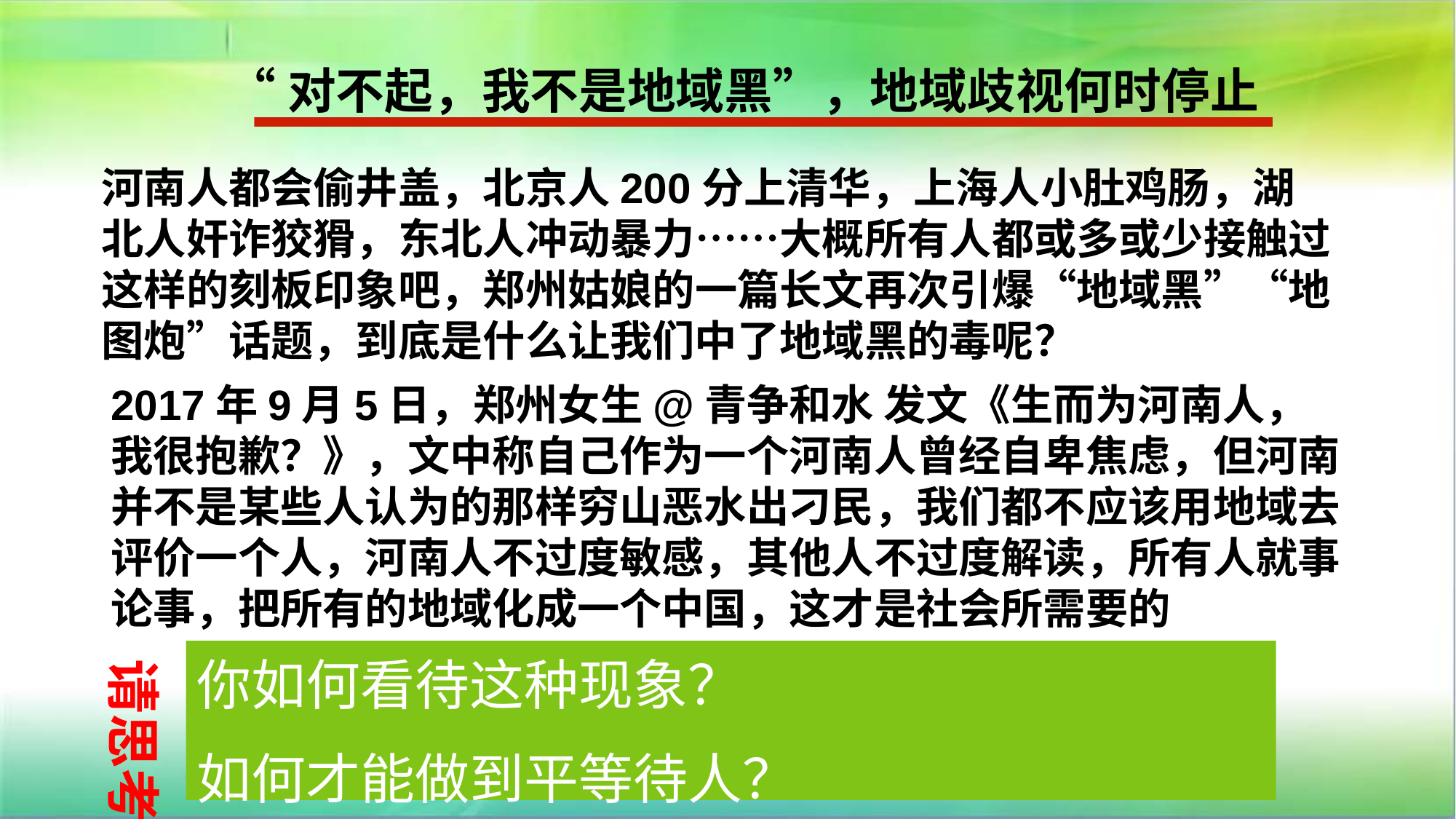

“对不起，我不是地域黑”，地域歧视何时停止

河南人都会偷井盖，北京人200分上清华，上海人小肚鸡肠，湖北人奸诈狡猾，东北人冲动暴力……大概所有人都或多或少接触过这样的刻板印象吧，郑州姑娘的一篇长文再次引爆“地域黑”“地图炮”话题，到底是什么让我们中了地域黑的毒呢？
2017年9月5日，郑州女生@青争和水 发文《生而为河南人，我很抱歉？》，文中称自己作为一个河南人曾经自卑焦虑，但河南并不是某些人认为的那样穷山恶水出刁民，我们都不应该用地域去评价一个人，河南人不过度敏感，其他人不过度解读，所有人就事论事，把所有的地域化成一个中国，这才是社会所需要的
请思考
你如何看待这种现象？
如何才能做到平等待人？